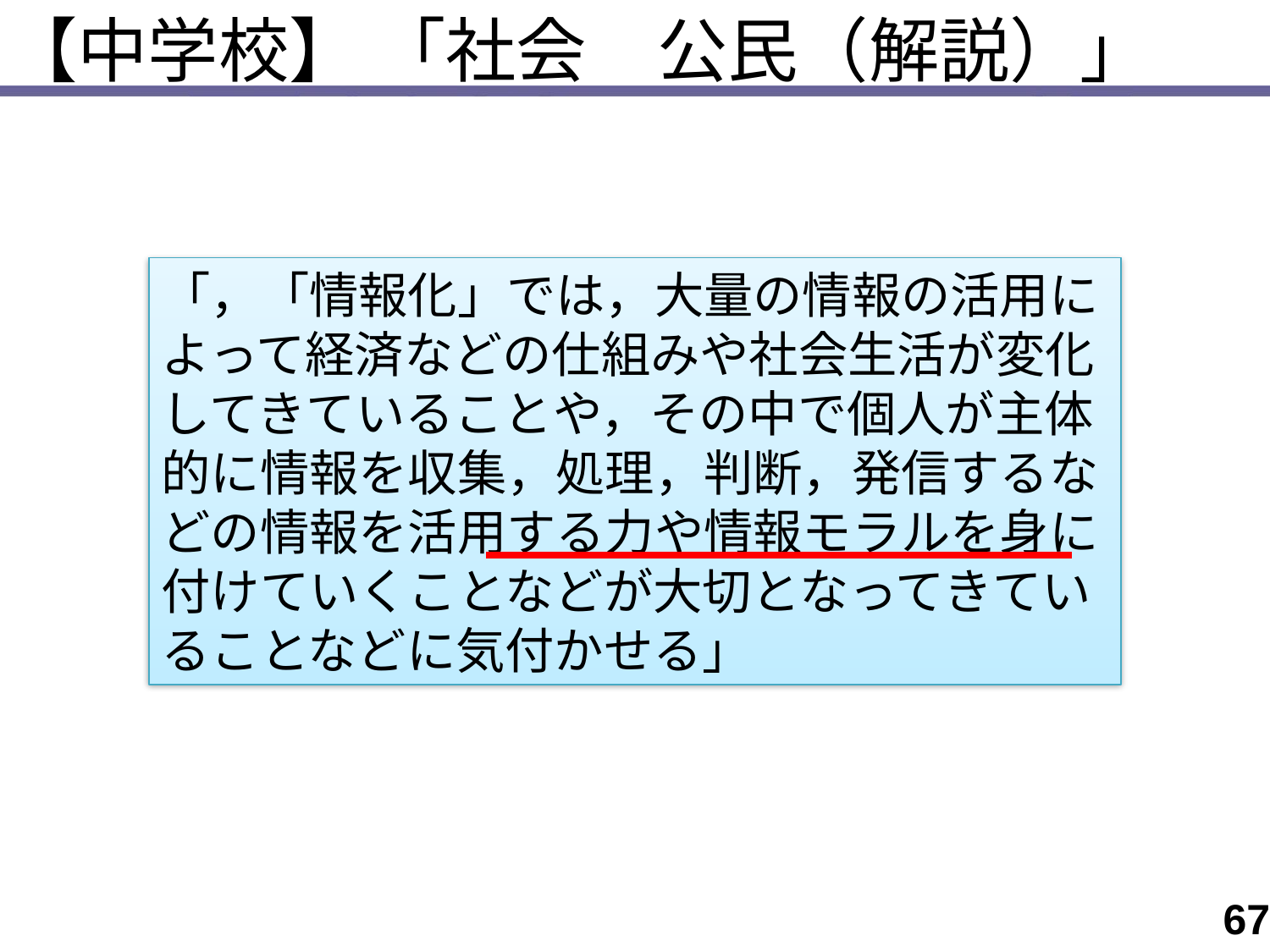

【中学校】 「社会　公民（解説）」
「，「情報化」では，大量の情報の活用によって経済などの仕組みや社会生活が変化してきていることや，その中で個人が主体的に情報を収集，処理，判断，発信するなどの情報を活用する力や情報モラルを身に付けていくことなどが大切となってきていることなどに気付かせる」
67